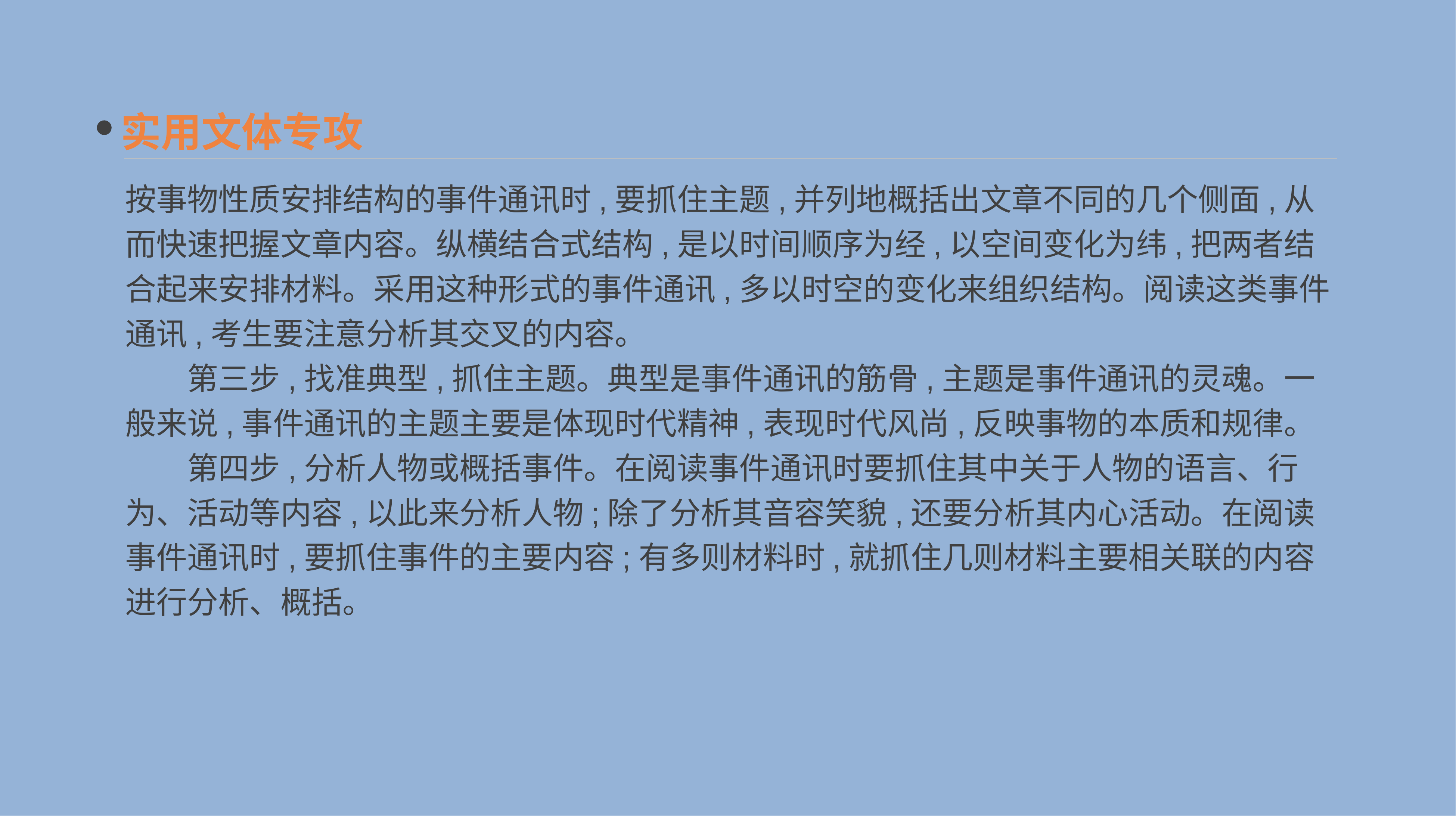

实用文体专攻

按事物性质安排结构的事件通讯时,要抓住主题,并列地概括出文章不同的几个侧面,从而快速把握文章内容。纵横结合式结构,是以时间顺序为经,以空间变化为纬,把两者结合起来安排材料。采用这种形式的事件通讯,多以时空的变化来组织结构。阅读这类事件通讯,考生要注意分析其交叉的内容。
　　第三步,找准典型,抓住主题。典型是事件通讯的筋骨,主题是事件通讯的灵魂。一般来说,事件通讯的主题主要是体现时代精神,表现时代风尚,反映事物的本质和规律。
　　第四步,分析人物或概括事件。在阅读事件通讯时要抓住其中关于人物的语言、行为、活动等内容,以此来分析人物;除了分析其音容笑貌,还要分析其内心活动。在阅读事件通讯时,要抓住事件的主要内容;有多则材料时,就抓住几则材料主要相关联的内容进行分析、概括。